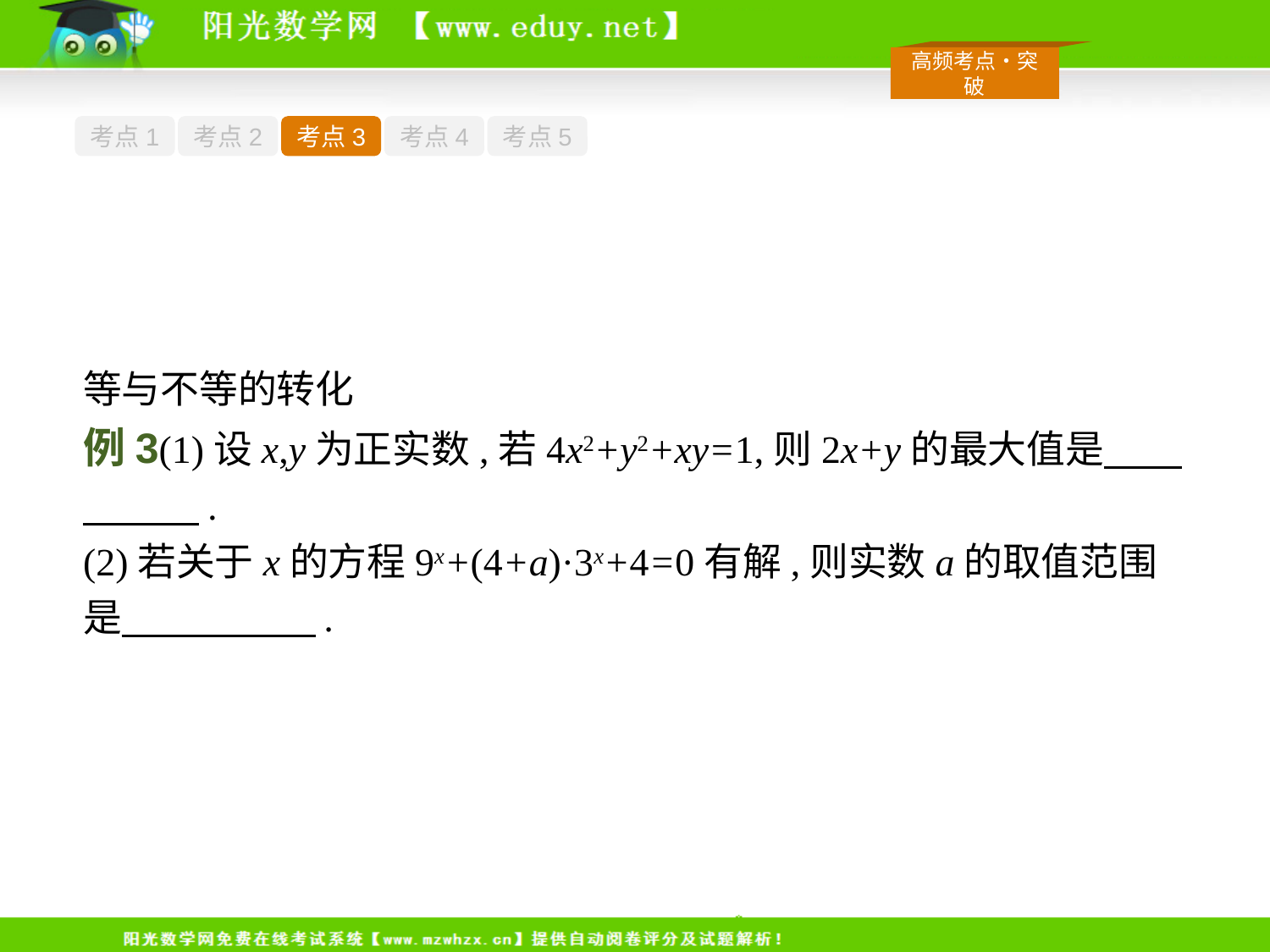

考点1
考点2
考点3
考点4
考点5
等与不等的转化
例3(1)设x,y为正实数,若4x2+y2+xy=1,则2x+y的最大值是　　　　　.
(2)若关于x的方程9x+(4+a)·3x+4=0有解,则实数a的取值范围是　　　　　.